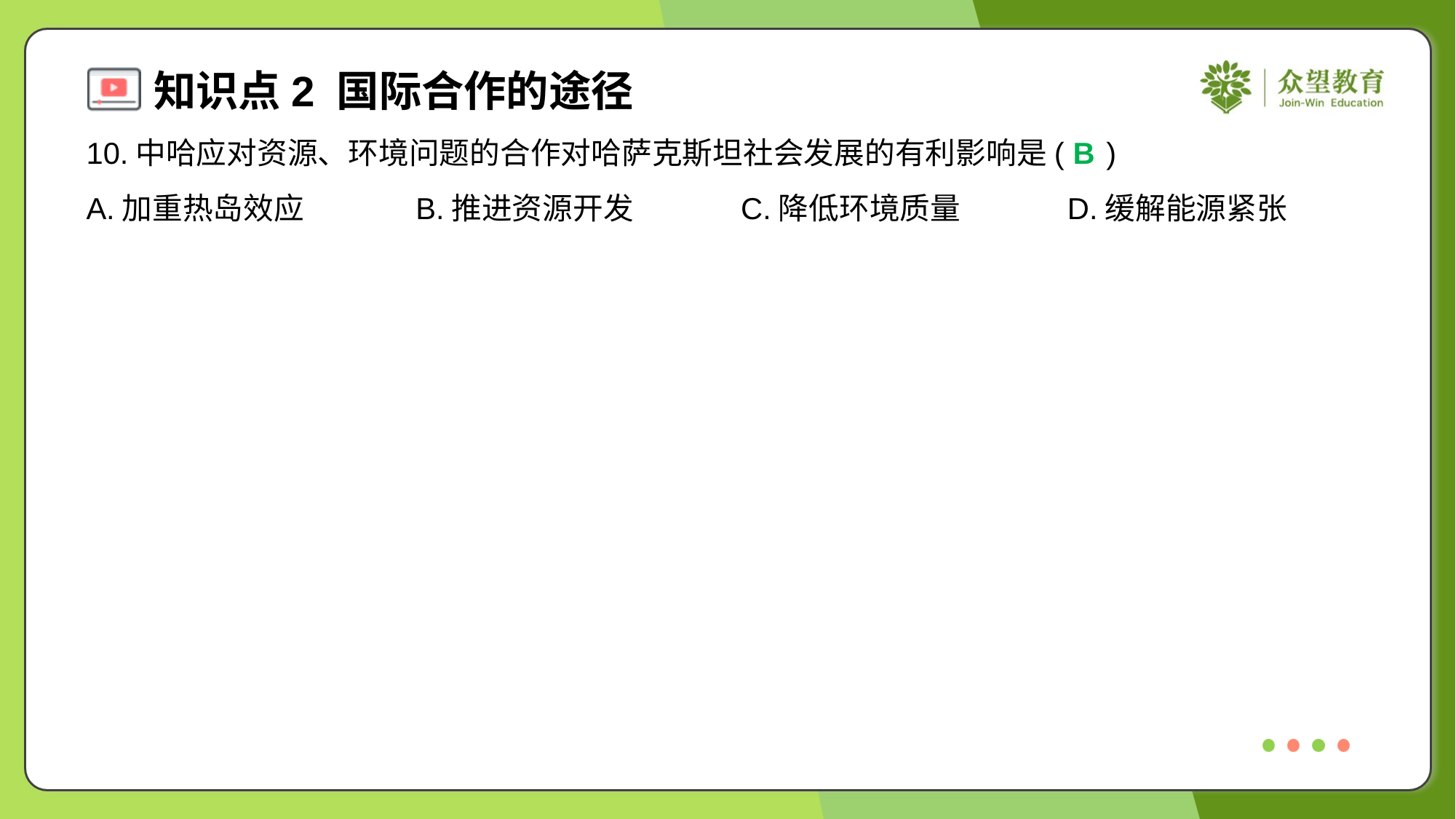

10.中哈应对资源、环境问题的合作对哈萨克斯坦社会发展的有利影响是(     )
B
A.加重热岛效应	B.推进资源开发	C.降低环境质量	D.缓解能源紧张